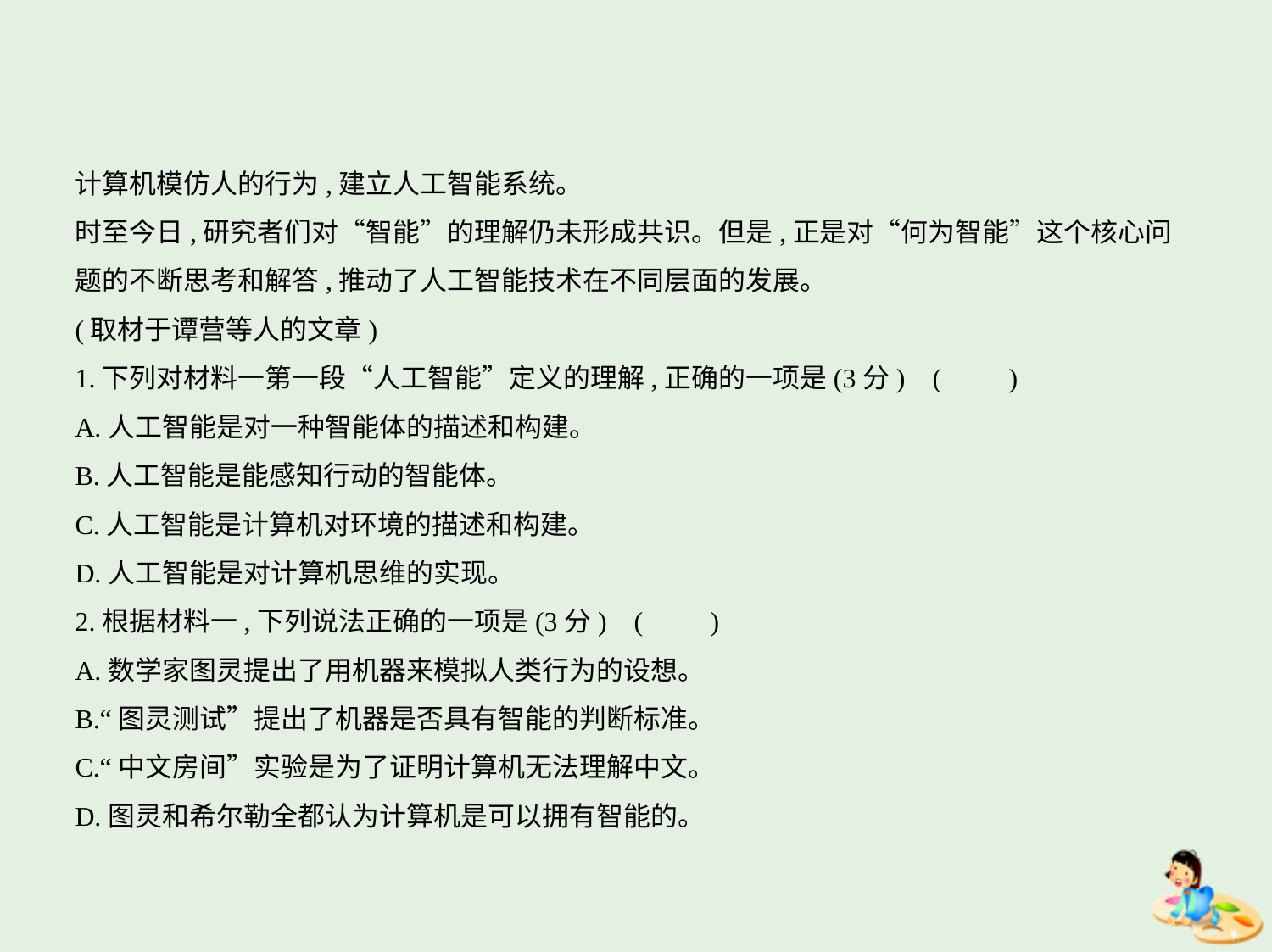

计算机模仿人的行为,建立人工智能系统。
时至今日,研究者们对“智能”的理解仍未形成共识。但是,正是对“何为智能”这个核心问
题的不断思考和解答,推动了人工智能技术在不同层面的发展。
(取材于谭营等人的文章)
1.下列对材料一第一段“人工智能”定义的理解,正确的一项是(3分) (　　)
A.人工智能是对一种智能体的描述和构建。
B.人工智能是能感知行动的智能体。
C.人工智能是计算机对环境的描述和构建。
D.人工智能是对计算机思维的实现。
2.根据材料一,下列说法正确的一项是(3分) (　　)
A.数学家图灵提出了用机器来模拟人类行为的设想。
B.“图灵测试”提出了机器是否具有智能的判断标准。
C.“中文房间”实验是为了证明计算机无法理解中文。
D.图灵和希尔勒全都认为计算机是可以拥有智能的。